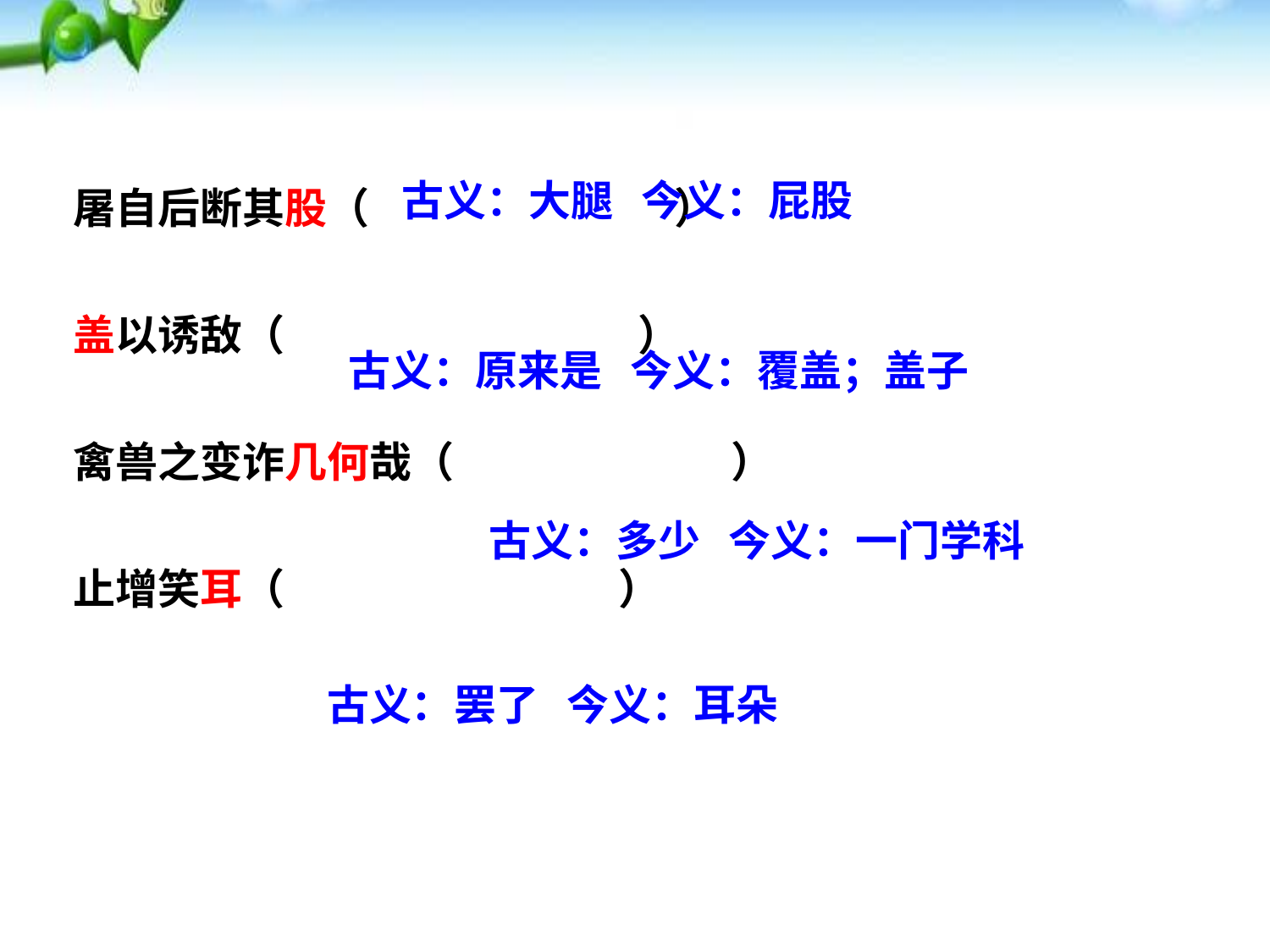

屠自后断其股（                                ）
盖以诱敌（                                     ）
禽兽之变诈几何哉（                             ）
止增笑耳（                                   ）
古义：大腿   今义：屁股
古义：原来是   今义：覆盖；盖子
古义：多少   今义：一门学科
古义：罢了   今义：耳朵